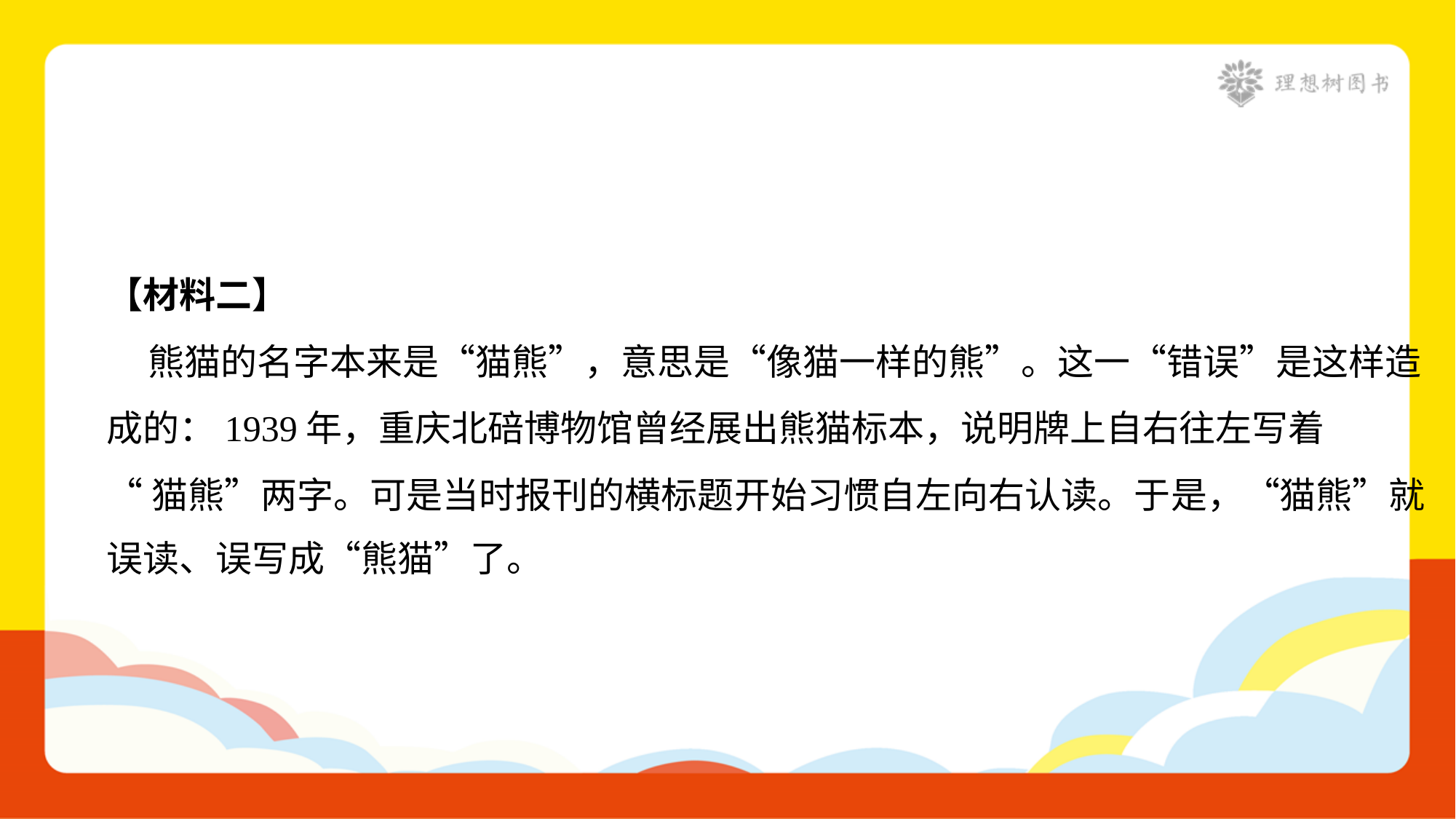

【材料二】
    熊猫的名字本来是“猫熊”，意思是“像猫一样的熊”。这一“错误”是这样造
成的：1939年，重庆北碚博物馆曾经展出熊猫标本，说明牌上自右往左写着
“猫熊”两字。可是当时报刊的横标题开始习惯自左向右认读。于是，“猫熊”就
误读、误写成“熊猫”了。